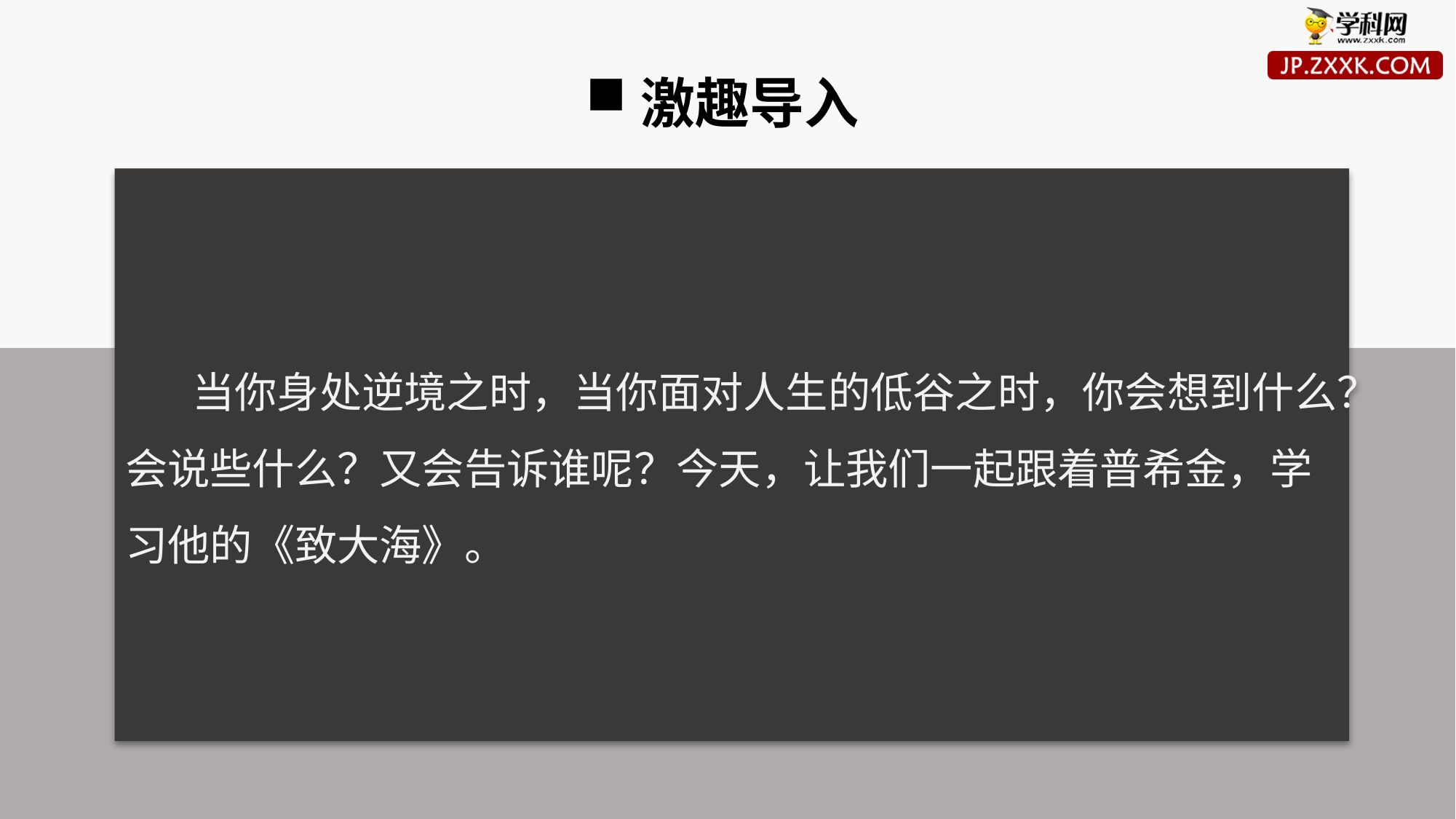

激趣导入
      当你身处逆境之时，当你面对人生的低谷之时，你会想到什么？会说些什么？又会告诉谁呢？今天，让我们一起跟着普希金，学习他的《致大海》。